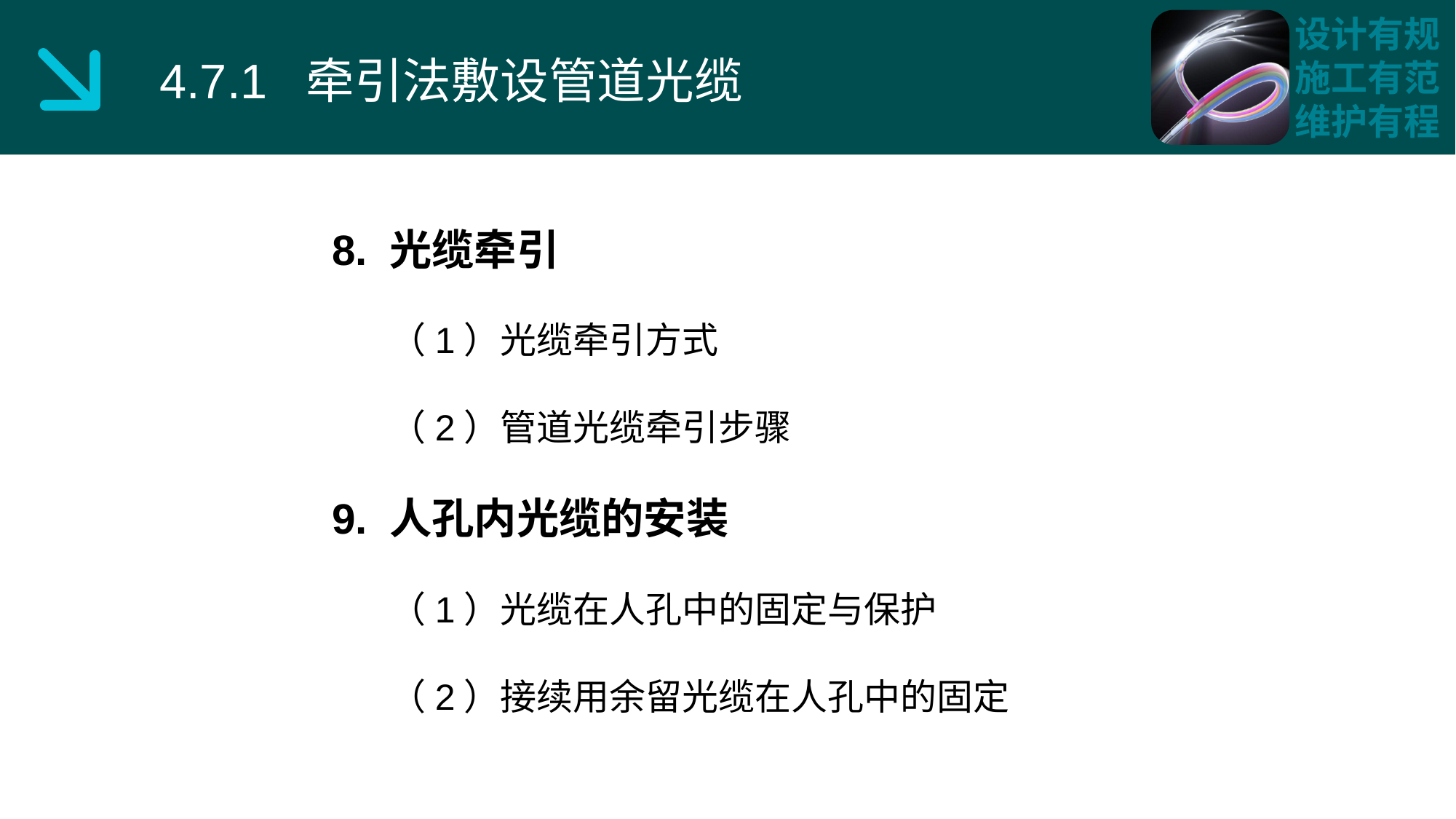

4.7.1  牵引法敷设管道光缆

8. 光缆牵引

      （1）光缆牵引方式

      （2）管道光缆牵引步骤

9. 人孔内光缆的安装

      （1）光缆在人孔中的固定与保护

      （2）接续用余留光缆在人孔中的固定